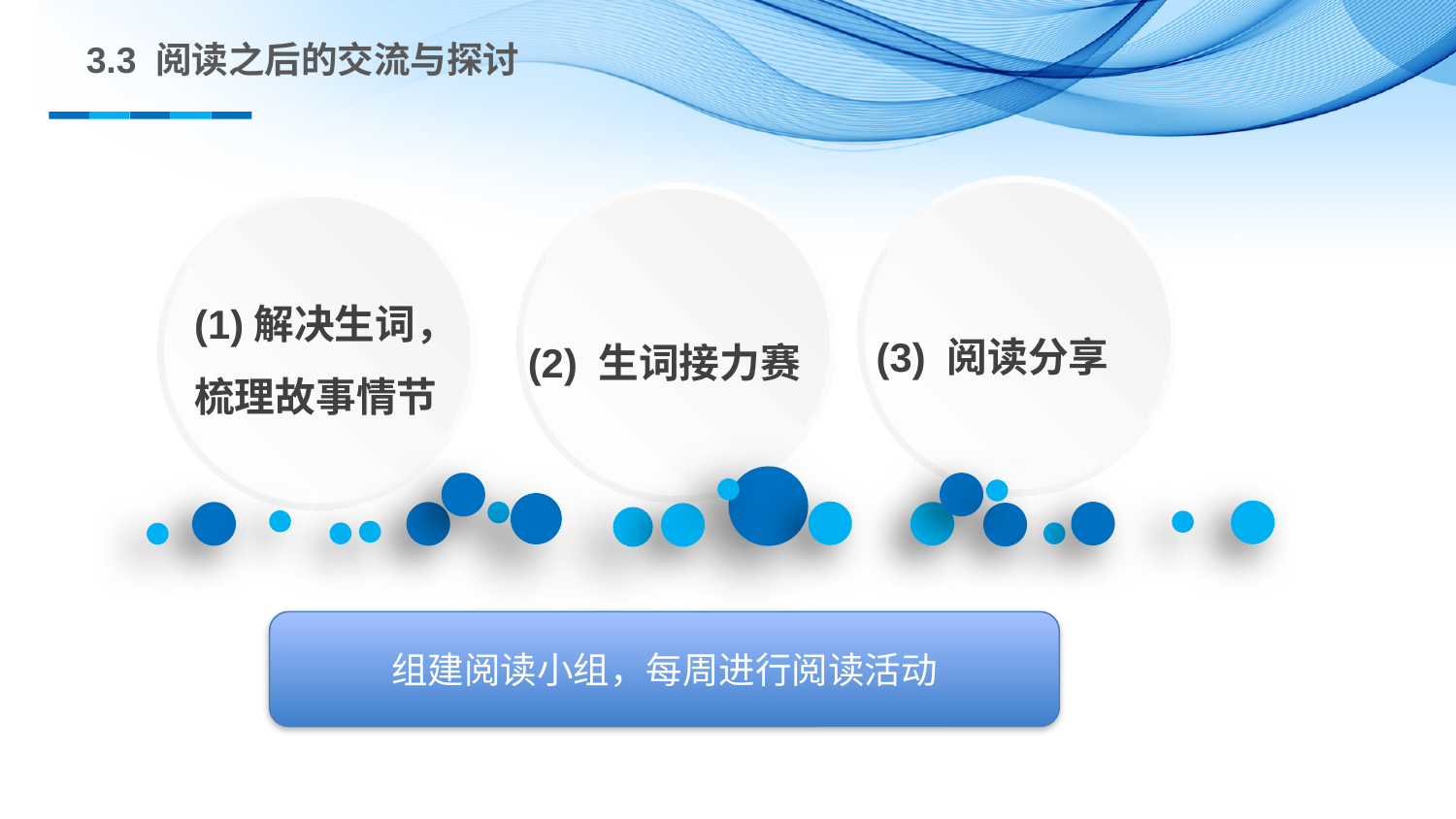

3.3 阅读之后的交流与探讨

(1)解决生词，
梳理故事情节
(3) 阅读分享
(2) 生词接力赛

组建阅读小组，每周进行阅读活动